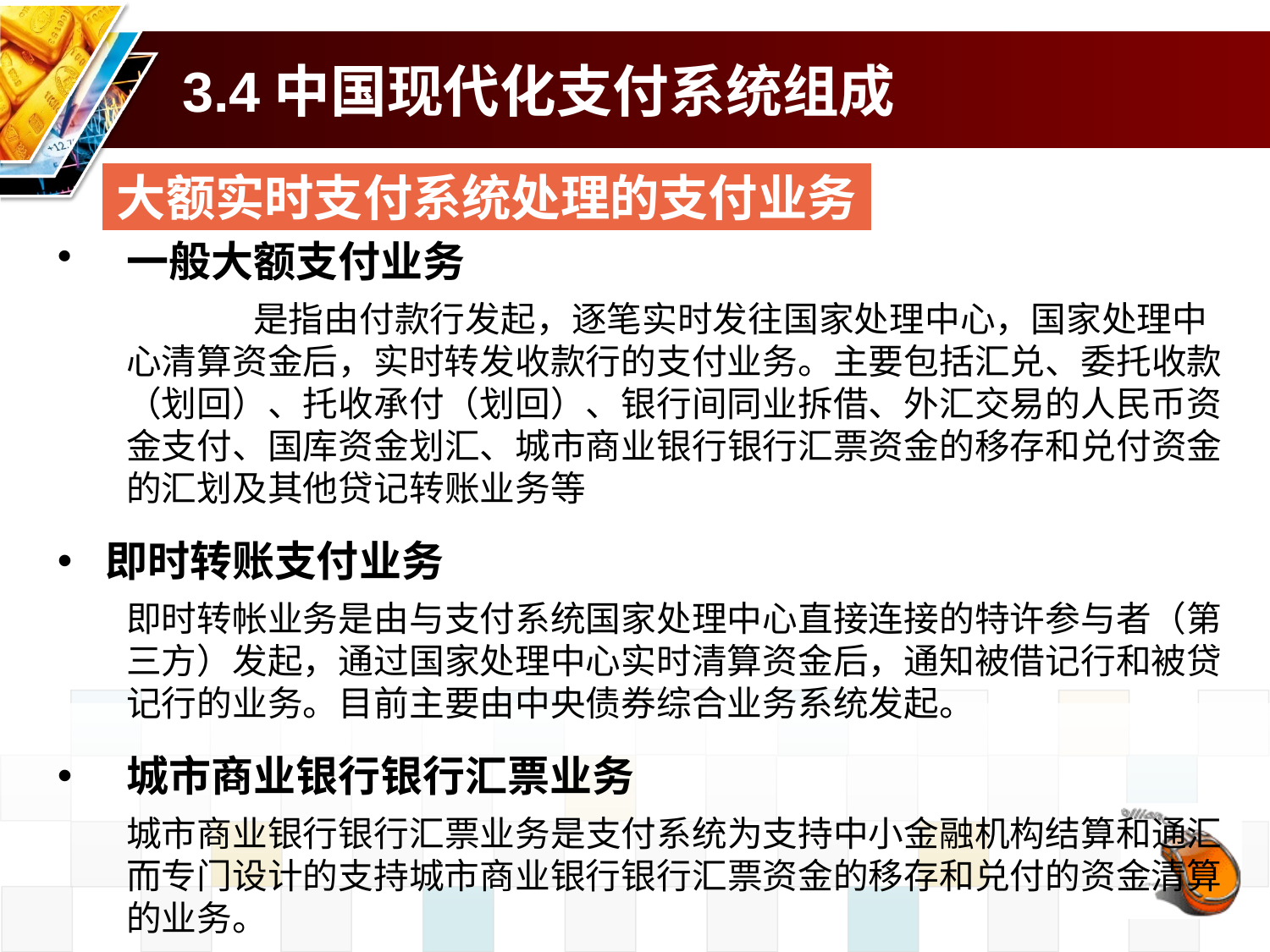

# 3.4中国现代化支付系统组成
大额实时支付系统处理的支付业务
一般大额支付业务
        		是指由付款行发起，逐笔实时发往国家处理中心，国家处理中心清算资金后，实时转发收款行的支付业务。主要包括汇兑、委托收款（划回）、托收承付（划回）、银行间同业拆借、外汇交易的人民币资金支付、国库资金划汇、城市商业银行银行汇票资金的移存和兑付资金的汇划及其他贷记转账业务等
即时转账支付业务
      	即时转帐业务是由与支付系统国家处理中心直接连接的特许参与者（第三方）发起，通过国家处理中心实时清算资金后，通知被借记行和被贷记行的业务。目前主要由中央债券综合业务系统发起。
城市商业银行银行汇票业务
      	城市商业银行银行汇票业务是支付系统为支持中小金融机构结算和通汇而专门设计的支持城市商业银行银行汇票资金的移存和兑付的资金清算的业务。